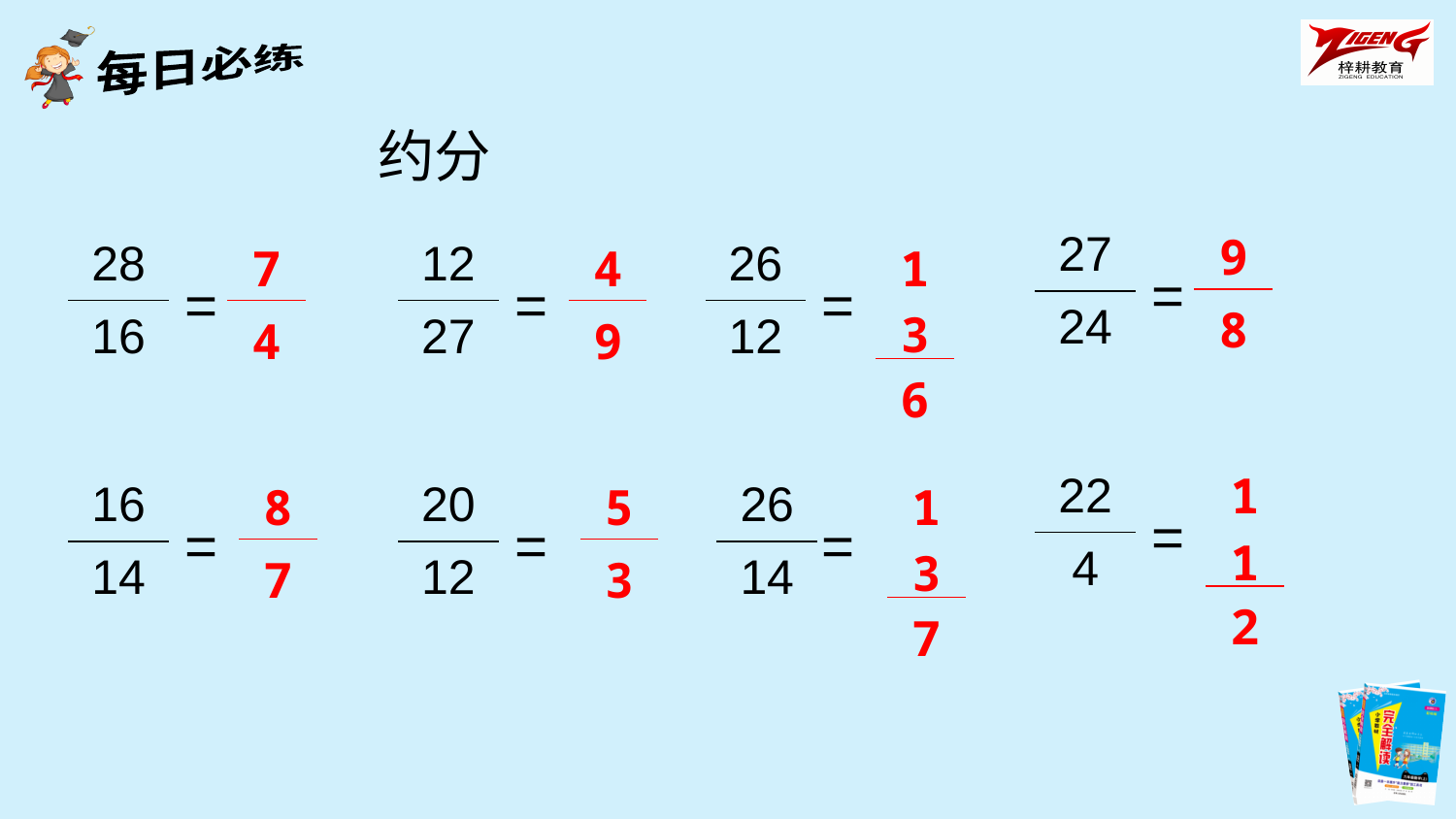

约分
| 9 |
| --- |
| 8 |
| 27 |
| --- |
| 24 |
| 28 |
| --- |
| 16 |
| 7 |
| --- |
| 4 |
| 12 |
| --- |
| 27 |
| 4 |
| --- |
| 9 |
| 26 |
| --- |
| 12 |
| 13 |
| --- |
| 6 |
=
=
=
=
| 11 |
| --- |
| 2 |
| 22 |
| --- |
| 4 |
| 8 |
| --- |
| 7 |
| 5 |
| --- |
| 3 |
| 13 |
| --- |
| 7 |
| 16 |
| --- |
| 14 |
| 20 |
| --- |
| 12 |
| 26 |
| --- |
| 14 |
=
=
=
=